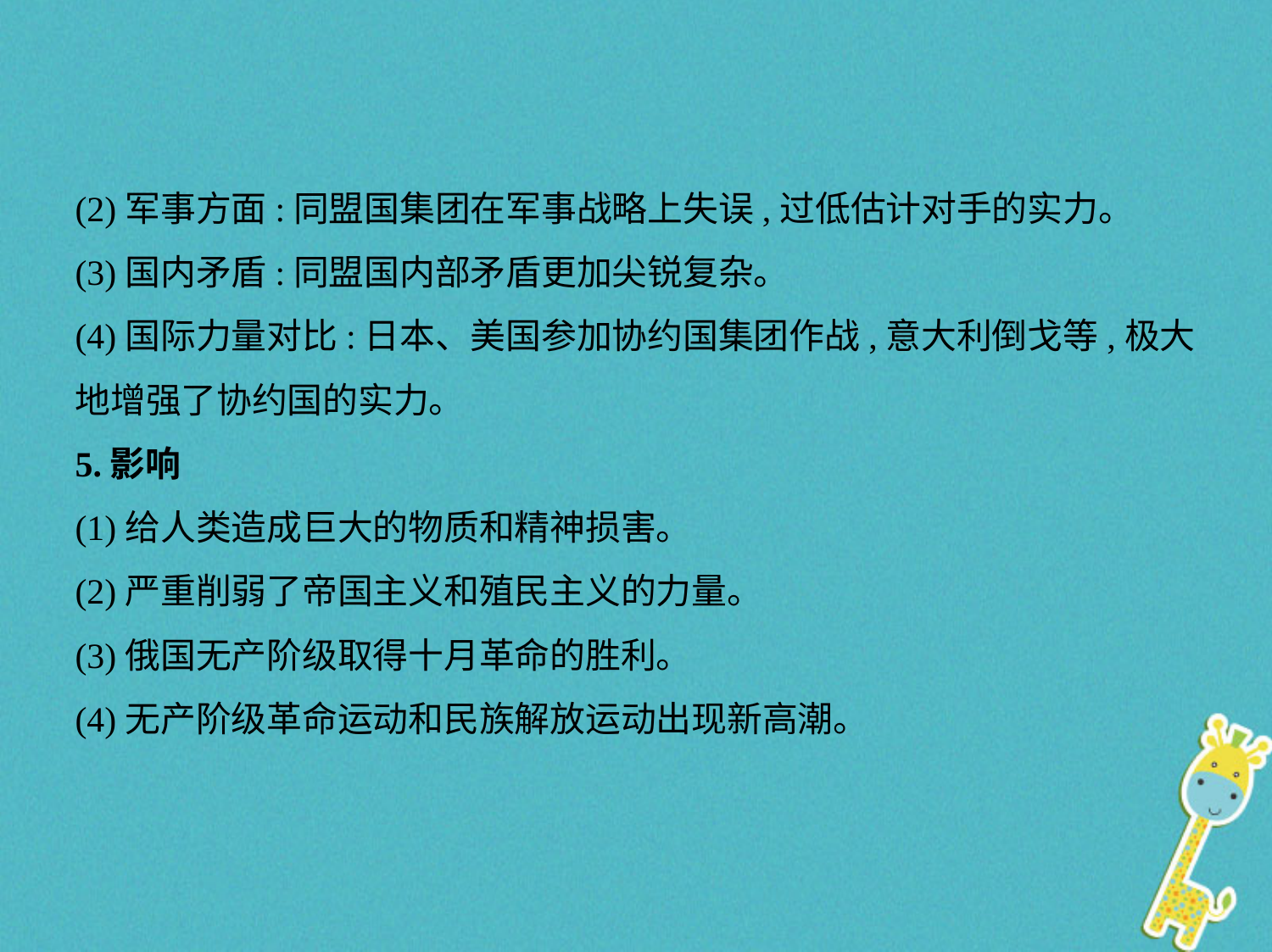

(2)军事方面:同盟国集团在军事战略上失误,过低估计对手的实力。
(3)国内矛盾:同盟国内部矛盾更加尖锐复杂。
(4)国际力量对比:日本、美国参加协约国集团作战,意大利倒戈等,极大
地增强了协约国的实力。
5.影响
(1)给人类造成巨大的物质和精神损害。
(2)严重削弱了帝国主义和殖民主义的力量。
(3)俄国无产阶级取得十月革命的胜利。
(4)无产阶级革命运动和民族解放运动出现新高潮。